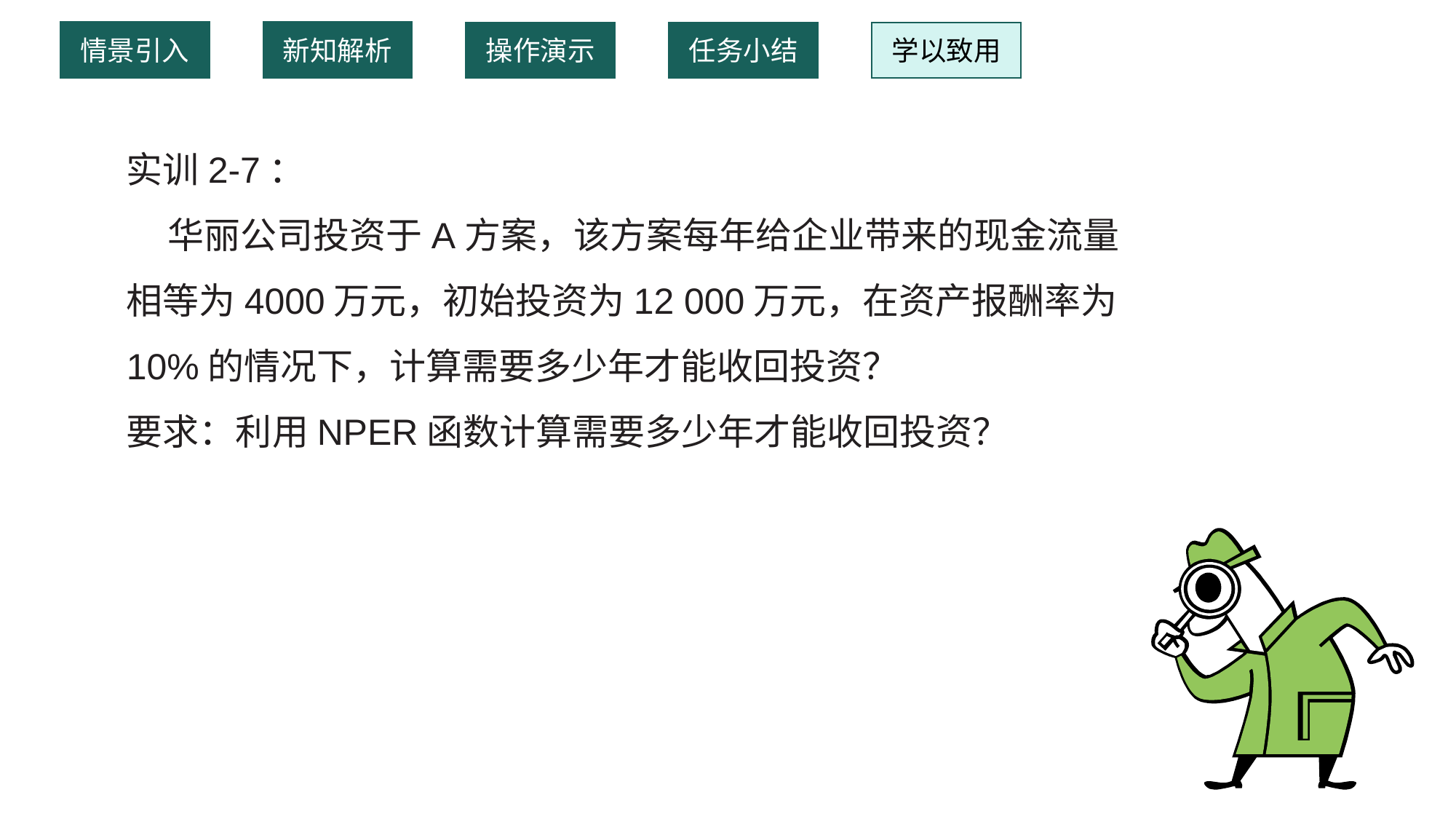

情景引入
新知解析
操作演示
任务小结
学以致用
实训2-7：
    华丽公司投资于A方案，该方案每年给企业带来的现金流量相等为4000万元，初始投资为12 000万元，在资产报酬率为10%的情况下，计算需要多少年才能收回投资？
要求：利用NPER函数计算需要多少年才能收回投资？